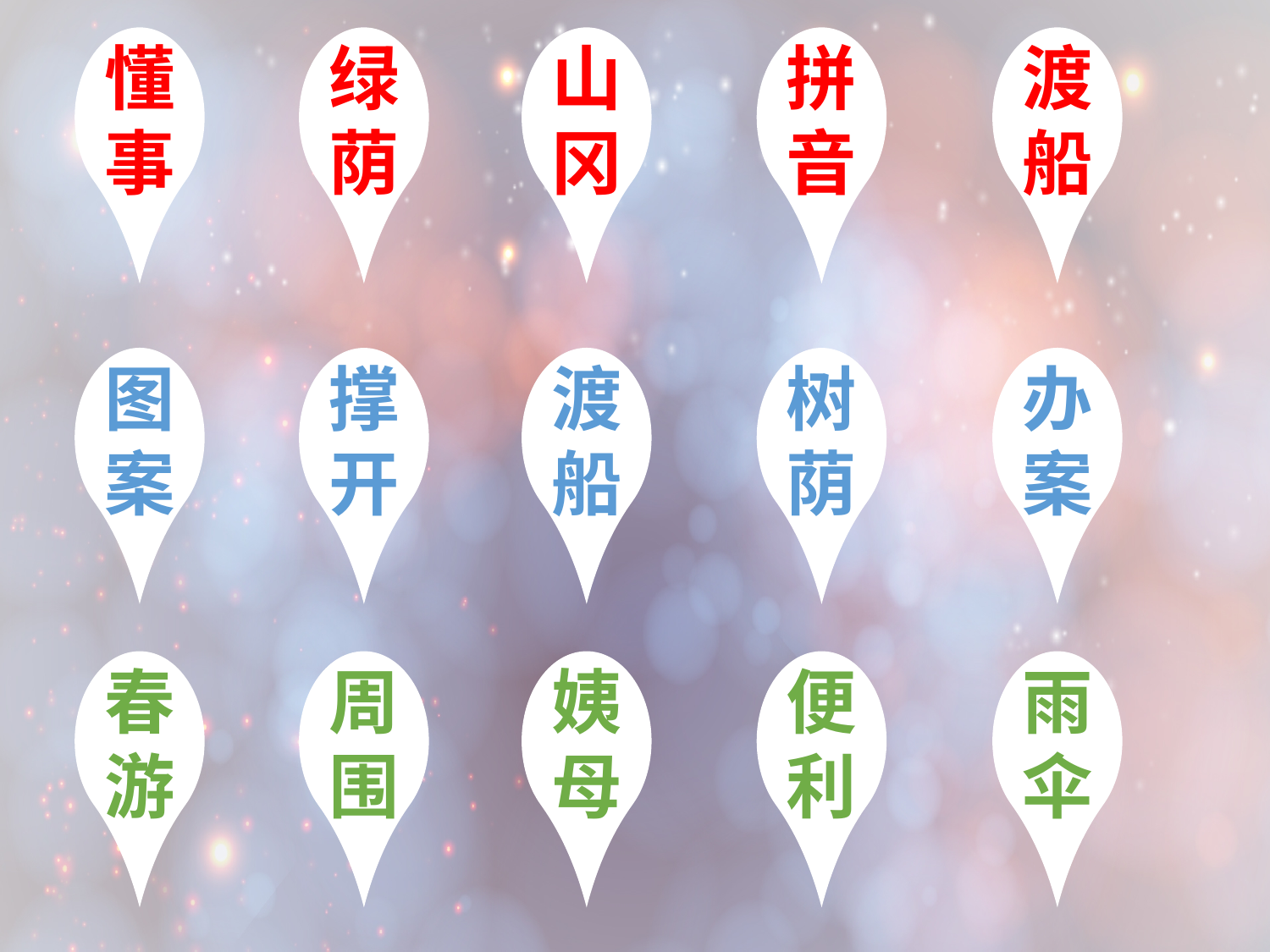

懂事
绿荫
山冈
拼音
渡船
图案
渡船
办案
撑开
树荫
春游
周围
姨母
便利
雨伞